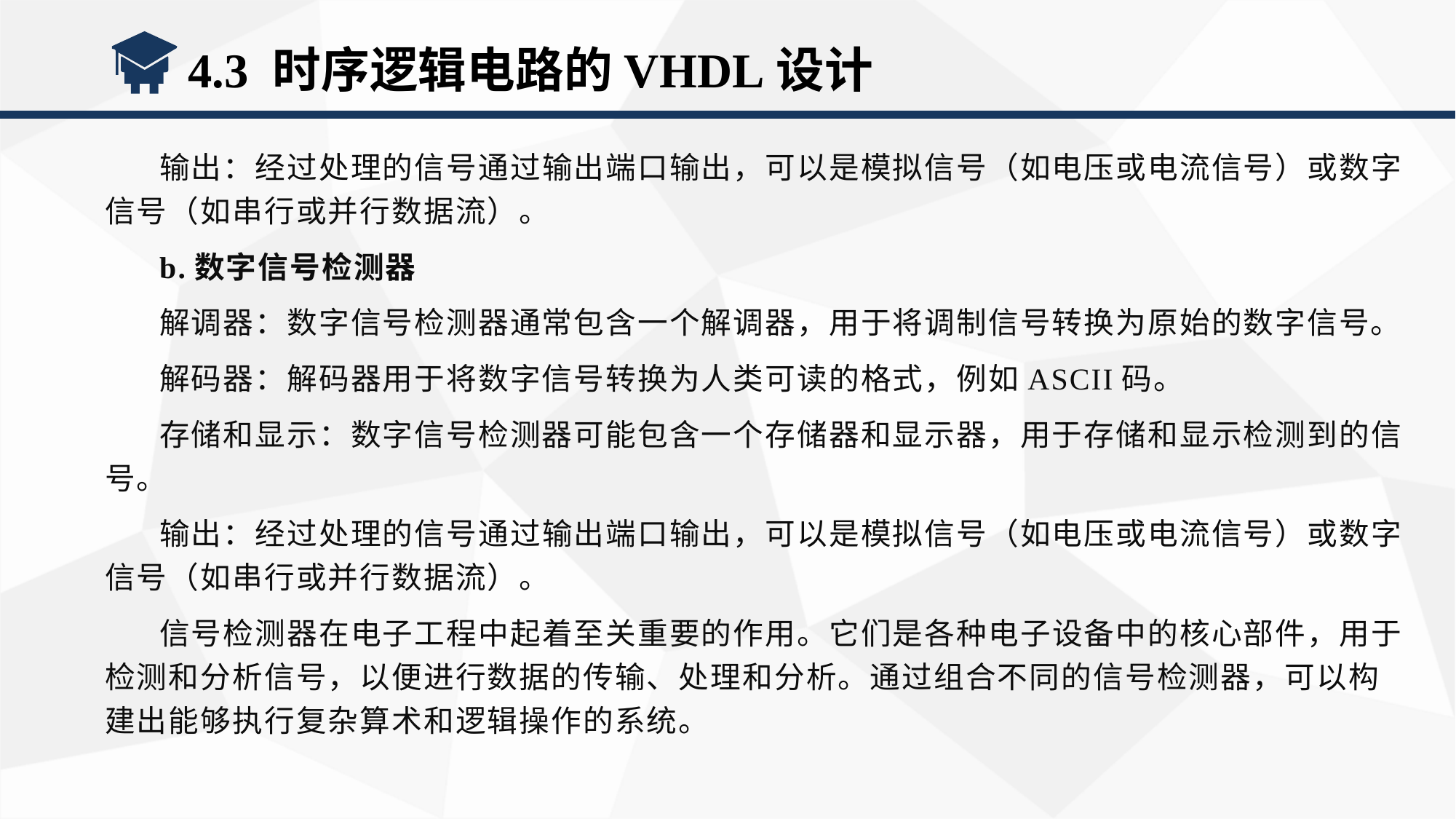

4.3 时序逻辑电路的VHDL设计

输出：经过处理的信号通过输出端口输出，可以是模拟信号（如电压或电流信号）或数字信号（如串行或并行数据流）。
b.数字信号检测器
解调器：数字信号检测器通常包含一个解调器，用于将调制信号转换为原始的数字信号。
解码器：解码器用于将数字信号转换为人类可读的格式，例如ASCII码。
存储和显示：数字信号检测器可能包含一个存储器和显示器，用于存储和显示检测到的信号。
输出：经过处理的信号通过输出端口输出，可以是模拟信号（如电压或电流信号）或数字信号（如串行或并行数据流）。
信号检测器在电子工程中起着至关重要的作用。它们是各种电子设备中的核心部件，用于检测和分析信号，以便进行数据的传输、处理和分析。通过组合不同的信号检测器，可以构建出能够执行复杂算术和逻辑操作的系统。